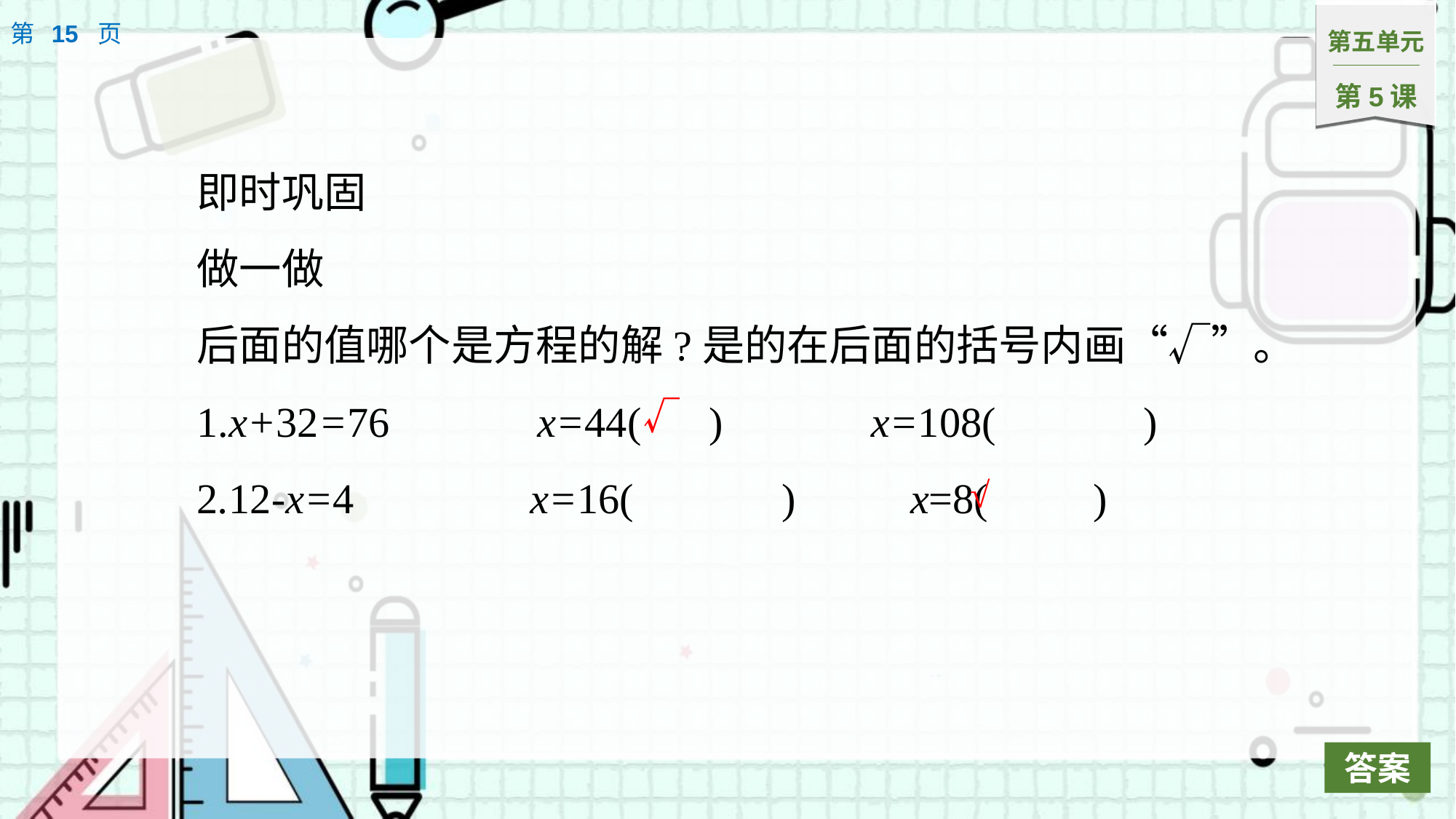

即时巩固
做一做
后面的值哪个是方程的解?是的在后面的括号内画“√”。
1.x+32=76　　　x=44(	　)　　　x=108(　　　)
2.12-x=4　　　   x=16(　　　)　 　x=8(　　)
√
√
答案